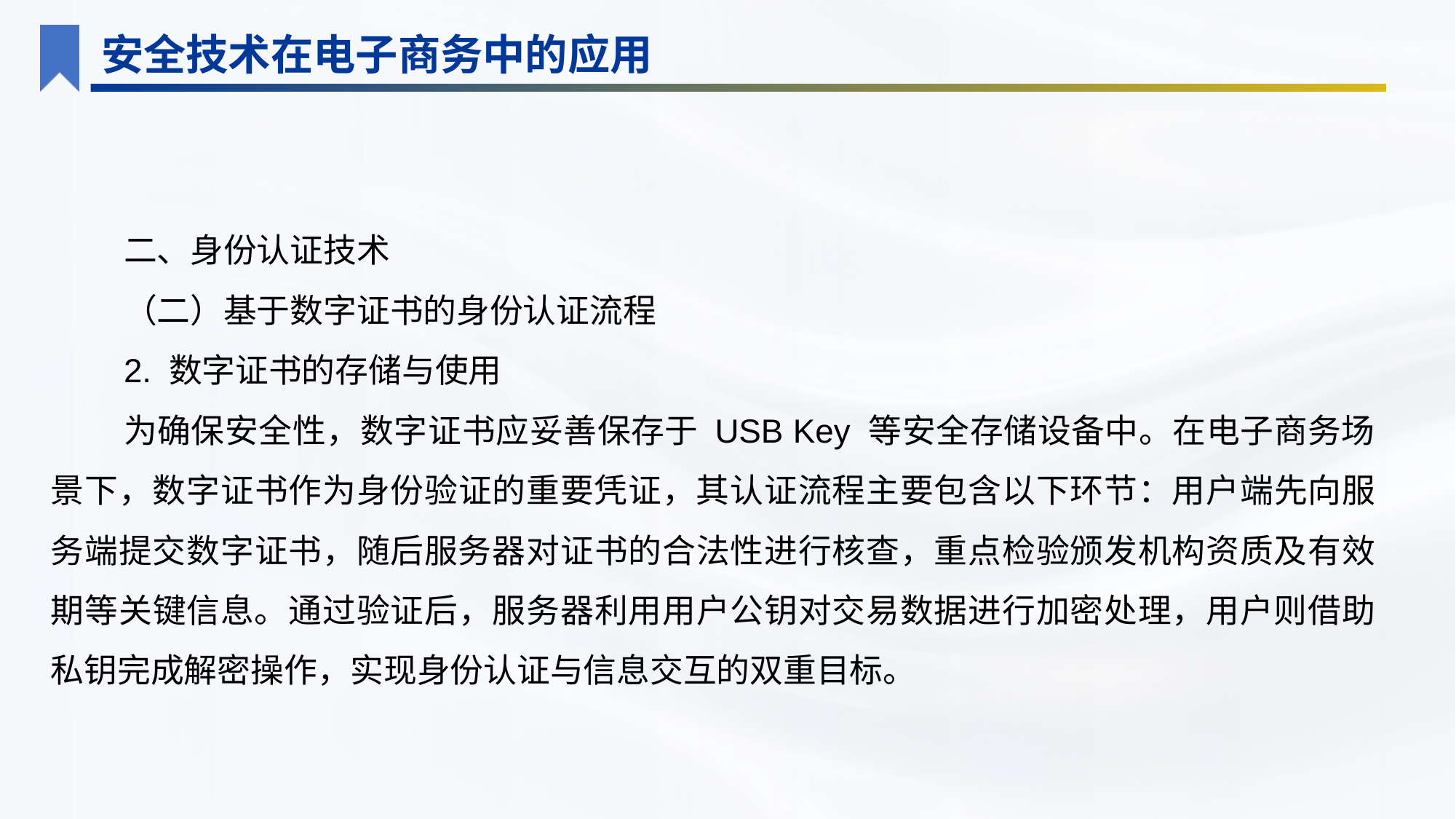

安全技术在电子商务中的应用
二、身份认证技术
（二）基于数字证书的身份认证流程
2. 数字证书的存储与使用
为确保安全性，数字证书应妥善保存于 USB Key 等安全存储设备中。在电子商务场景下，数字证书作为身份验证的重要凭证，其认证流程主要包含以下环节：用户端先向服务端提交数字证书，随后服务器对证书的合法性进行核查，重点检验颁发机构资质及有效期等关键信息。通过验证后，服务器利用用户公钥对交易数据进行加密处理，用户则借助私钥完成解密操作，实现身份认证与信息交互的双重目标。